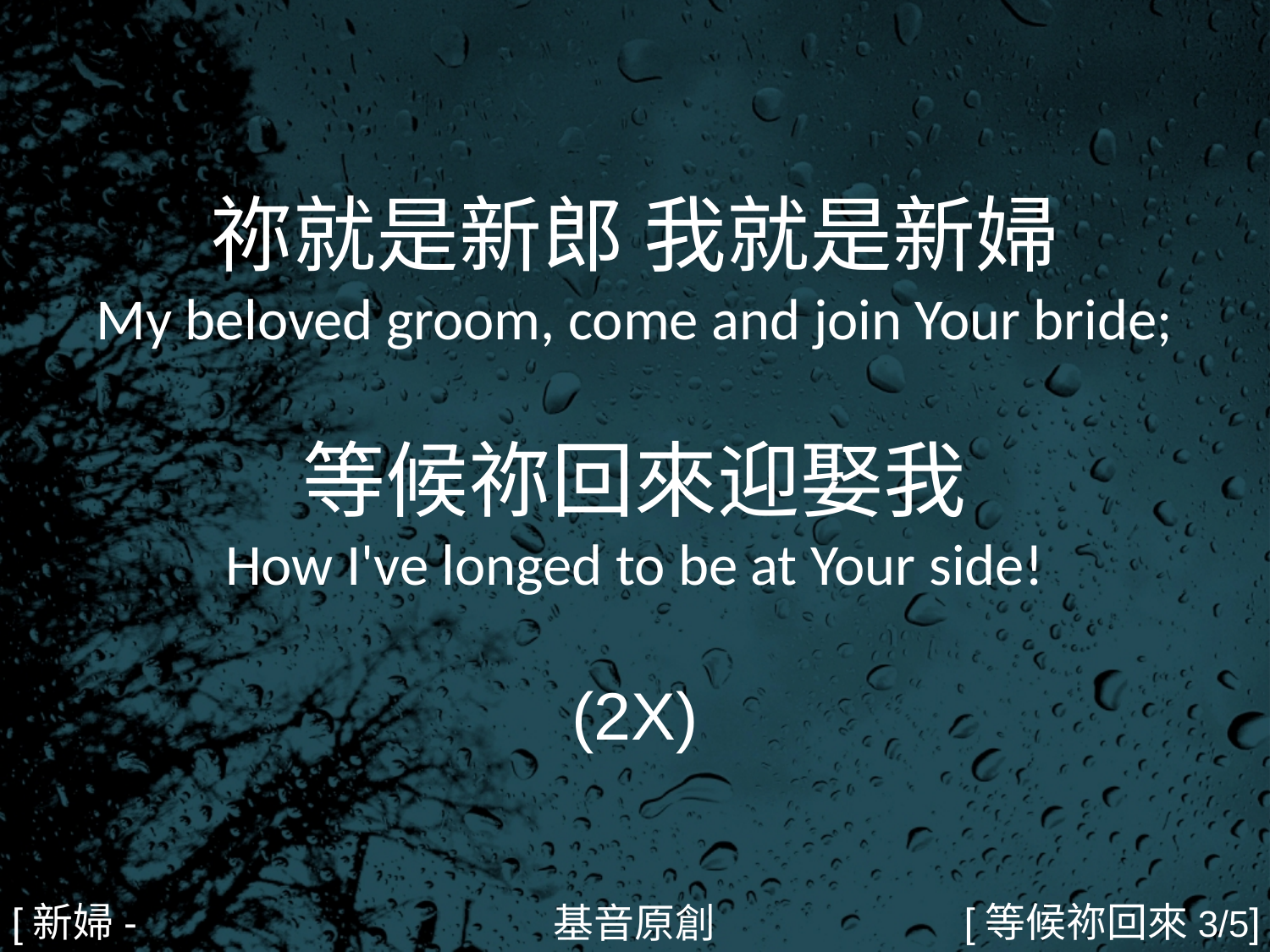

祢就是新郎 我就是新婦
My beloved groom, come and join Your bride;

等候祢回來迎娶我
How I've longed to be at Your side!

(2X)
#

[新婦-1]
[等候祢回來3/5]
基音原創